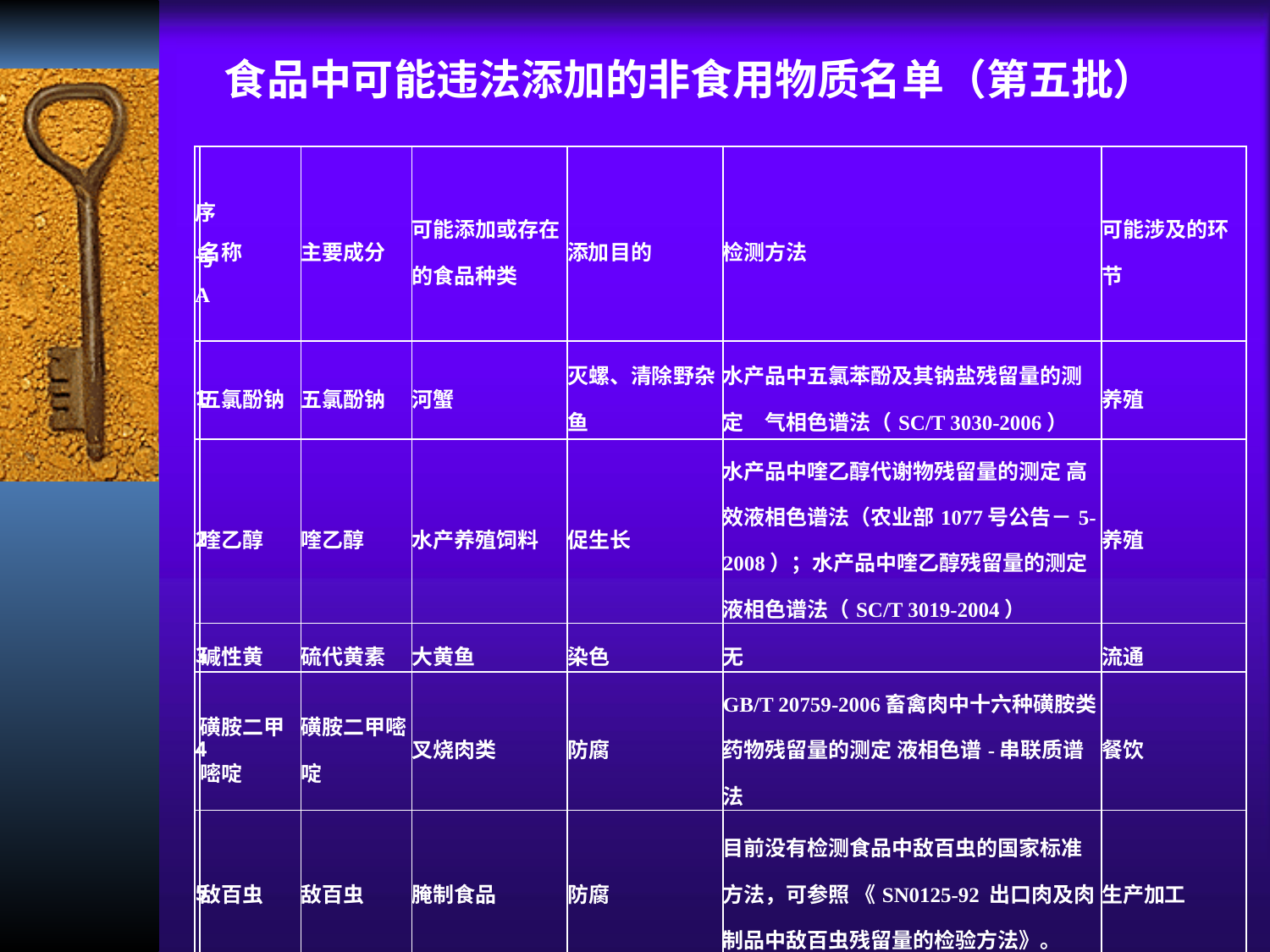

食品中可能违法添加的非食用物质名单（第五批）
| 序号A | 名称 | 主要成分 | 可能添加或存在的食品种类 | 添加目的 | 检测方法 | 可能涉及的环节 |
| --- | --- | --- | --- | --- | --- | --- |
| 1 | 五氯酚钠 | 五氯酚钠 | 河蟹 | 灭螺、清除野杂鱼 | 水产品中五氯苯酚及其钠盐残留量的测定　气相色谱法（SC/T 3030-2006） | 养殖 |
| 2 | 喹乙醇 | 喹乙醇 | 水产养殖饲料 | 促生长 | 水产品中喹乙醇代谢物残留量的测定 高效液相色谱法（农业部1077号公告－5-2008）；水产品中喹乙醇残留量的测定 液相色谱法（SC/T 3019-2004） | 养殖 |
| 3 | 碱性黄 | 硫代黄素 | 大黄鱼 | 染色 | 无 | 流通 |
| 4 | 磺胺二甲嘧啶 | 磺胺二甲嘧啶 | 叉烧肉类 | 防腐 | GB/T 20759-2006畜禽肉中十六种磺胺类药物残留量的测定 液相色谱-串联质谱法 | 餐饮 |
| 5 | 敌百虫 | 敌百虫 | 腌制食品 | 防腐 | 目前没有检测食品中敌百虫的国家标准方法，可参照 《SN0125-92 出口肉及肉制品中敌百虫残留量的检验方法》。 | 生产加工 |